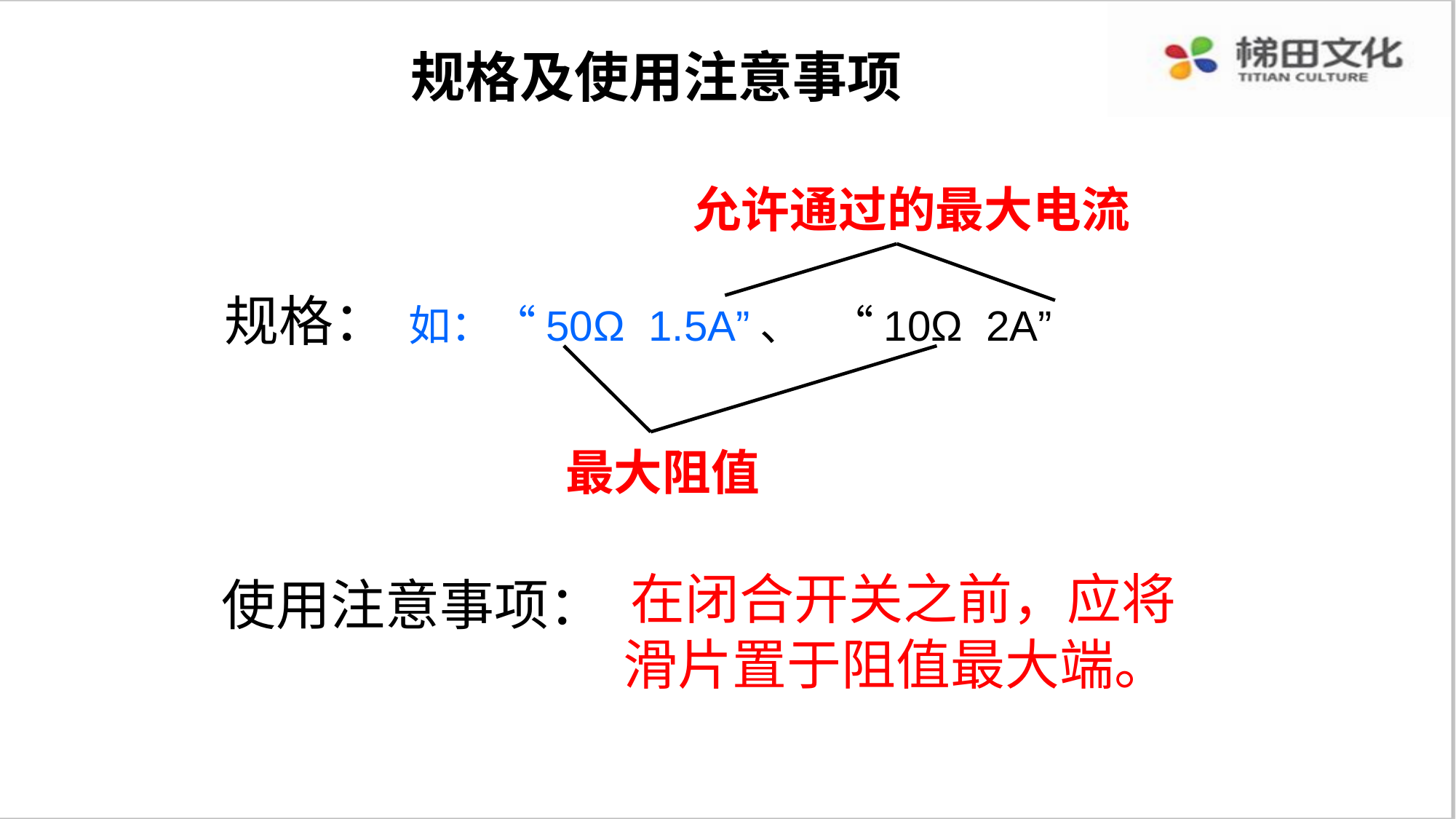

规格及使用注意事项
允许通过的最大电流

 规格：
如：“50Ω  1.5A”、   “10Ω  2A”

最大阻值
 使用注意事项：
 在闭合开关之前，应将
 滑片置于阻值最大端。